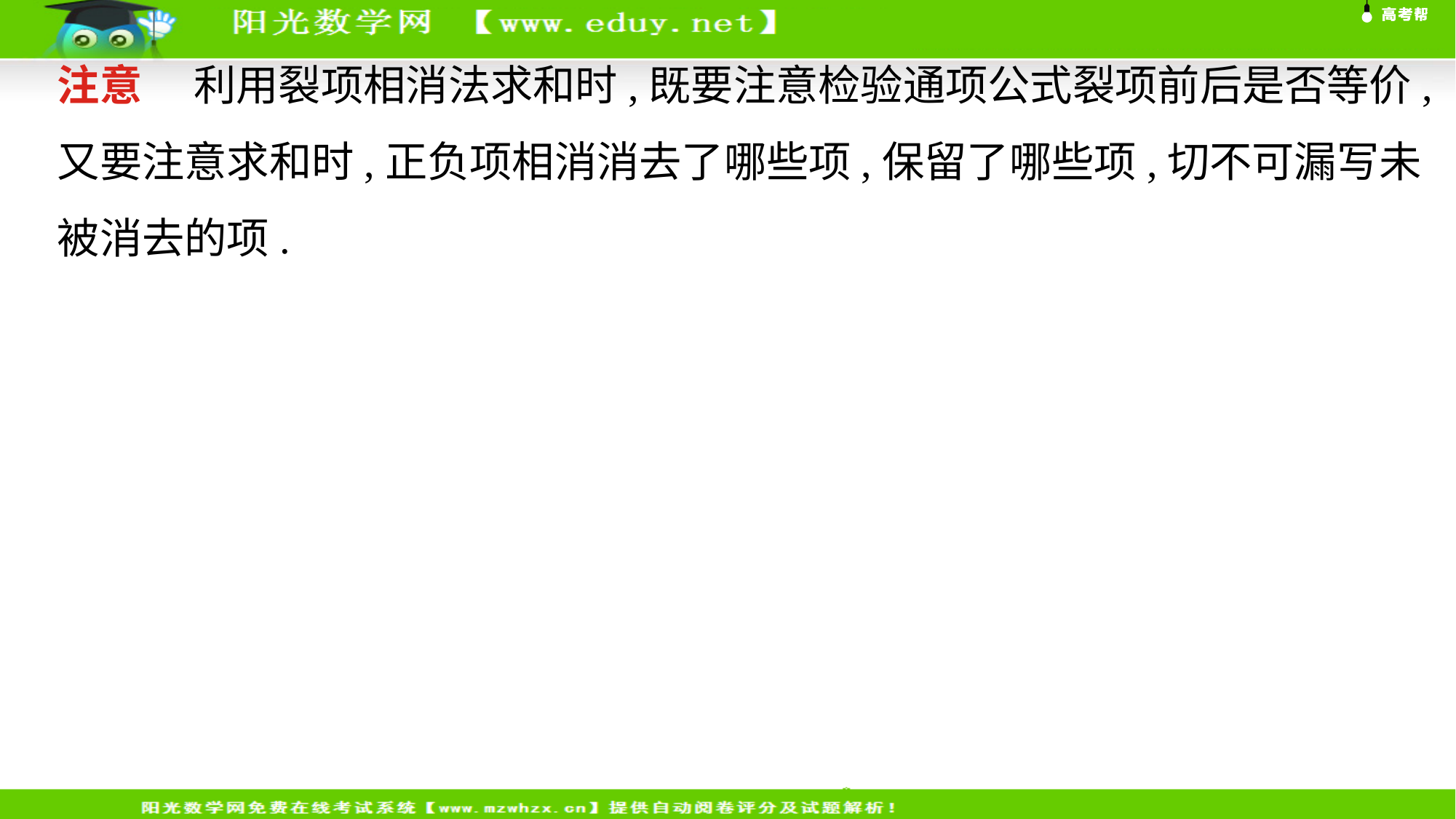

注意　 利用裂项相消法求和时,既要注意检验通项公式裂项前后是否等价,又要注意求和时,正负项相消消去了哪些项,保留了哪些项,切不可漏写未被消去的项.